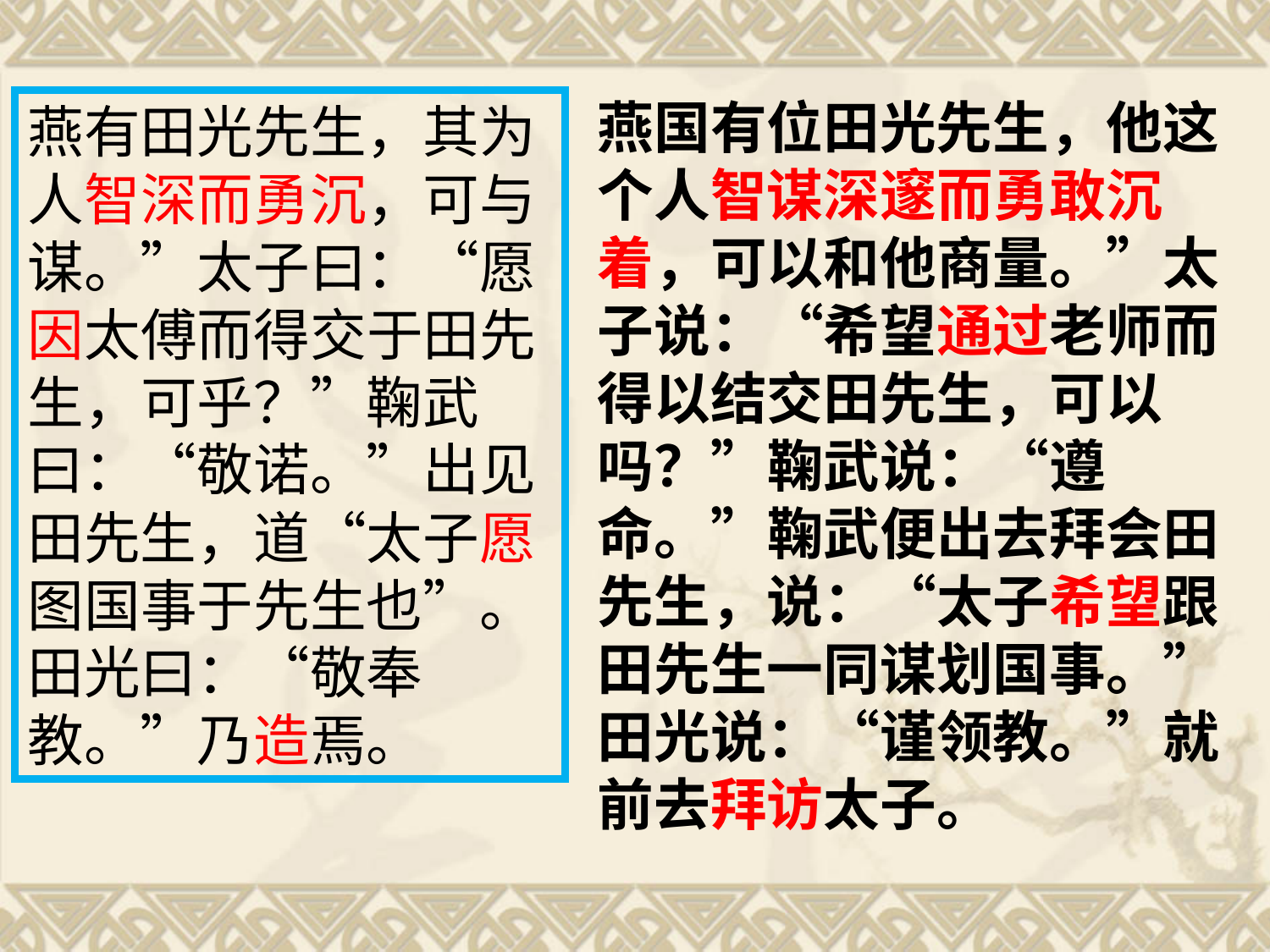

燕国有位田光先生，他这个人智谋深邃而勇敢沉着，可以和他商量。”太子说：“希望通过老师而得以结交田先生，可以吗？”鞠武说：“遵命。”鞠武便出去拜会田先生，说：“太子希望跟田先生一同谋划国事。”田光说：“谨领教。”就前去拜访太子。
燕有田光先生，其为人智深而勇沉，可与谋。”太子曰：“愿因太傅而得交于田先生，可乎？”鞠武曰：“敬诺。”出见田先生，道“太子愿图国事于先生也”。田光曰：“敬奉教。”乃造焉。